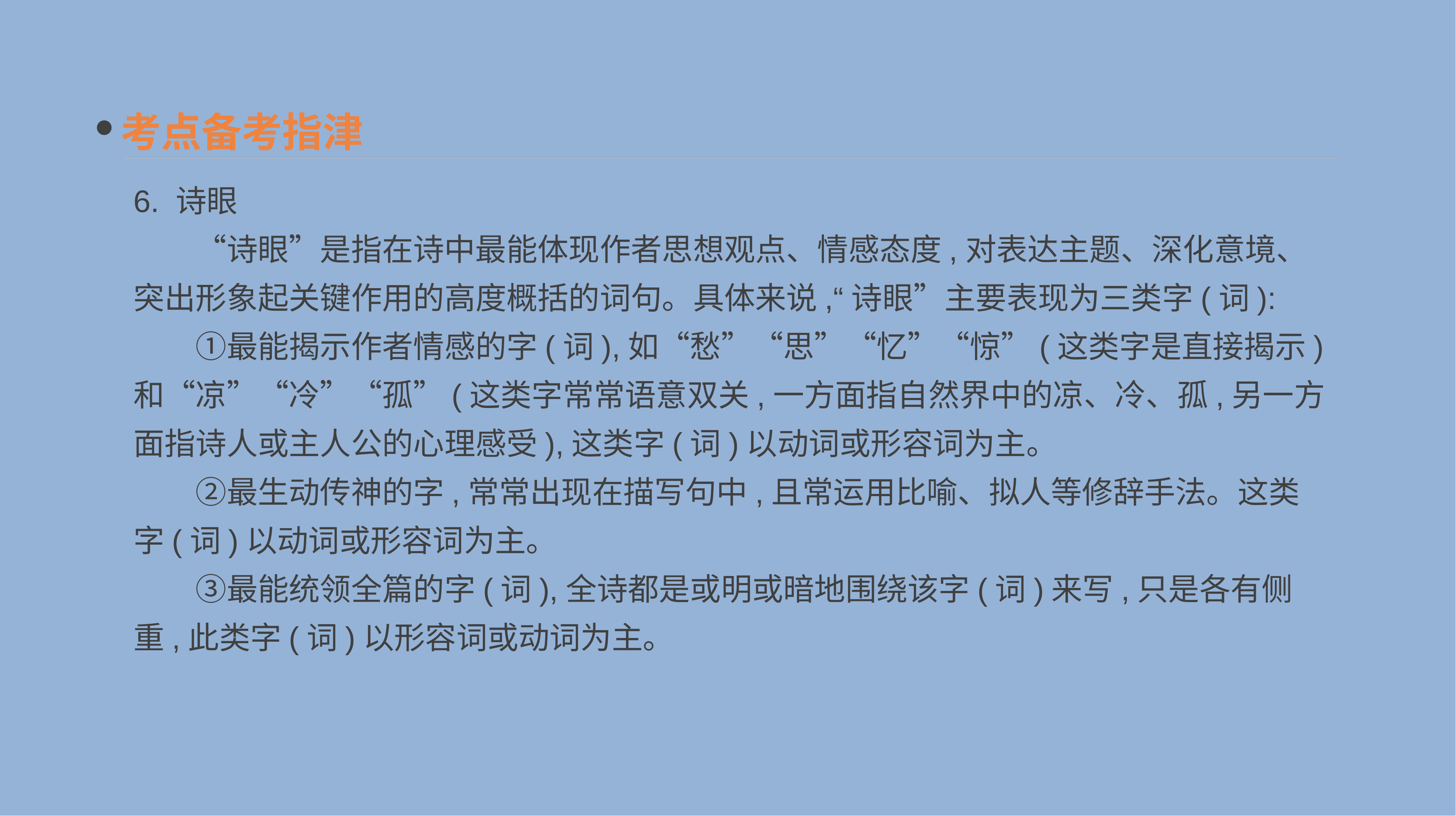

考点备考指津

6. 诗眼
　　“诗眼”是指在诗中最能体现作者思想观点、情感态度,对表达主题、深化意境、突出形象起关键作用的高度概括的词句。具体来说,“诗眼”主要表现为三类字(词):
　　①最能揭示作者情感的字(词),如“愁”“思”“忆”“惊”(这类字是直接揭示)和“凉”“冷”“孤”(这类字常常语意双关,一方面指自然界中的凉、冷、孤,另一方面指诗人或主人公的心理感受),这类字(词)以动词或形容词为主。
　　②最生动传神的字,常常出现在描写句中,且常运用比喻、拟人等修辞手法。这类字(词)以动词或形容词为主。
　　③最能统领全篇的字(词),全诗都是或明或暗地围绕该字(词)来写,只是各有侧重,此类字(词)以形容词或动词为主。